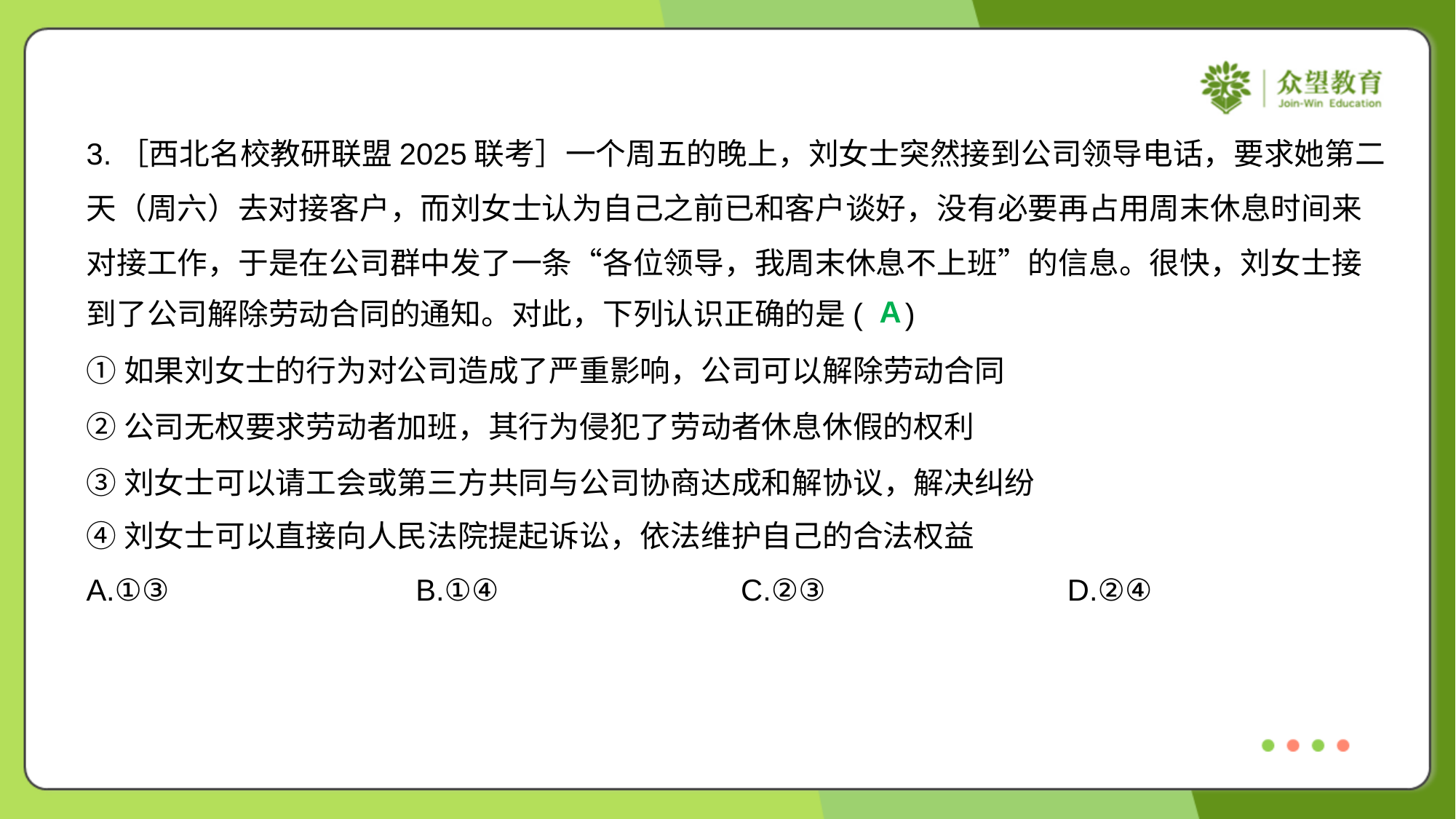

3.［西北名校教研联盟2025联考］一个周五的晚上，刘女士突然接到公司领导电话，要求她第二
天（周六）去对接客户，而刘女士认为自己之前已和客户谈好，没有必要再占用周末休息时间来
对接工作，于是在公司群中发了一条“各位领导，我周末休息不上班”的信息。很快，刘女士接
到了公司解除劳动合同的通知。对此，下列认识正确的是(     )
A
①如果刘女士的行为对公司造成了严重影响，公司可以解除劳动合同
②公司无权要求劳动者加班，其行为侵犯了劳动者休息休假的权利
③刘女士可以请工会或第三方共同与公司协商达成和解协议，解决纠纷
④刘女士可以直接向人民法院提起诉讼，依法维护自己的合法权益
A.①③	B.①④	C.②③	D.②④